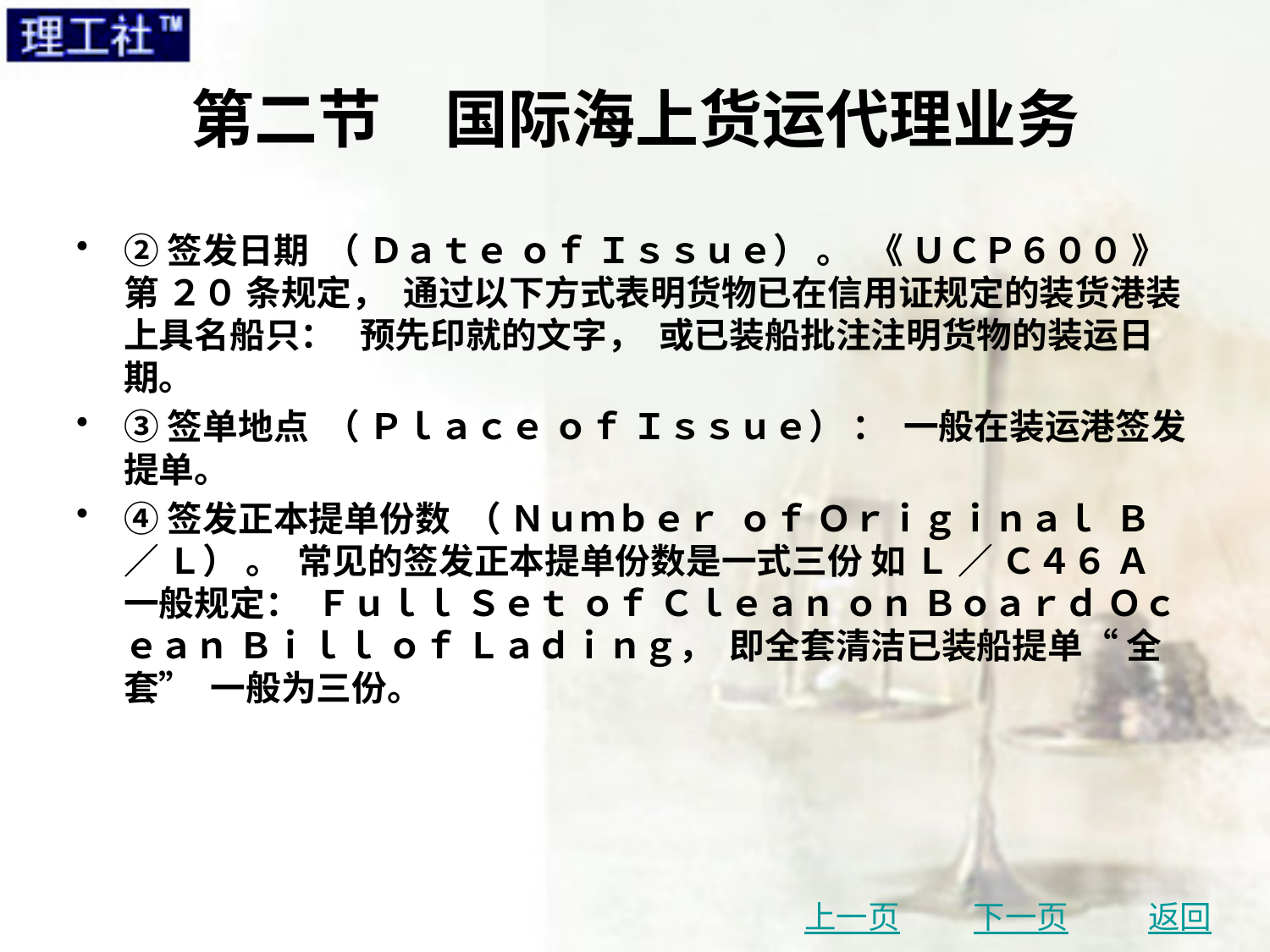

# 第二节　国际海上货运代理业务
②签发日期  （ Ｄａｔｅ ｏｆ Ｉｓｓｕｅ） 。  《 ＵＣＰ６００ 》  第 ２０ 条规定，  通过以下方式表明货物已在信用证规定的装货港装上具名船只：   预先印就的文字，  或已装船批注注明货物的装运日期。
③签单地点  （ Ｐｌａｃｅ ｏｆ Ｉｓｓｕｅ） ：  一般在装运港签发提单。
④签发正本提单份数  （ Ｎｕｍｂｅｒ  ｏｆ Ｏｒｉｇｉｎａｌ  Ｂ ／ Ｌ） 。  常见的签发正本提单份数是一式三份 如 Ｌ ／ Ｃ４６ Ａ 一般规定：  Ｆｕｌｌ Ｓｅｔ ｏｆ Ｃｌｅａｎ ｏｎ Ｂｏａｒｄ Ｏｃｅａｎ Ｂｉｌｌ ｏｆ Ｌａｄｉｎｇ，  即全套清洁已装船提单“ 全套”  一般为三份。

上一页
下一页
返回